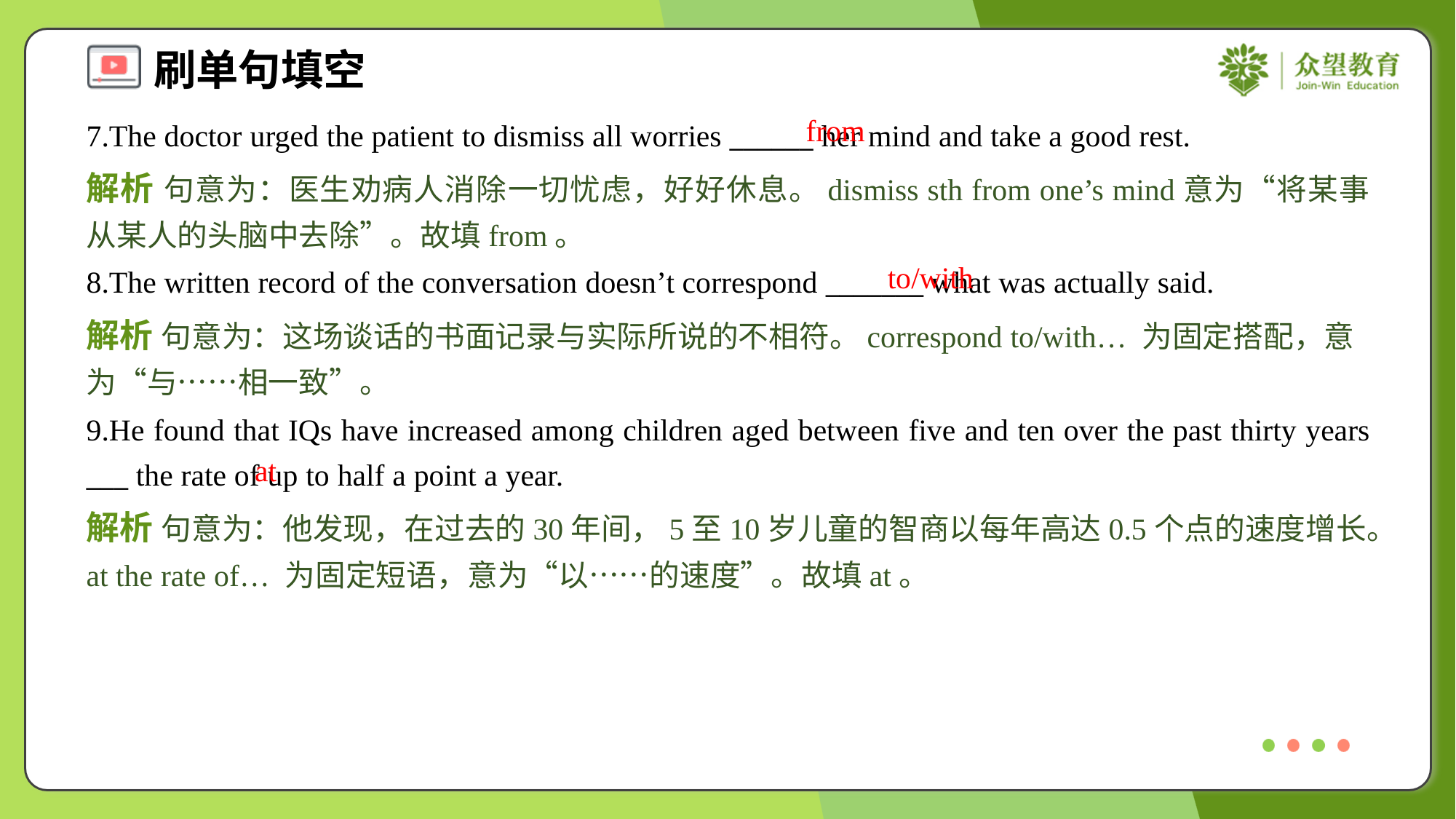

from
7.The doctor urged the patient to dismiss all worries ______ her mind and take a good rest.
解析 句意为：医生劝病人消除一切忧虑，好好休息。dismiss sth from one’s mind意为“将某事从某人的头脑中去除”。故填from。
to/with
8.The written record of the conversation doesn’t correspond _______ what was actually said.
解析 句意为：这场谈话的书面记录与实际所说的不相符。correspond to/with… 为固定搭配，意为“与……相一致”。
9.He found that IQs have increased among children aged between five and ten over the past thirty years ___ the rate of up to half a point a year.
at
解析 句意为：他发现，在过去的30年间，5至10岁儿童的智商以每年高达0.5个点的速度增长。at the rate of… 为固定短语，意为“以……的速度”。故填at。